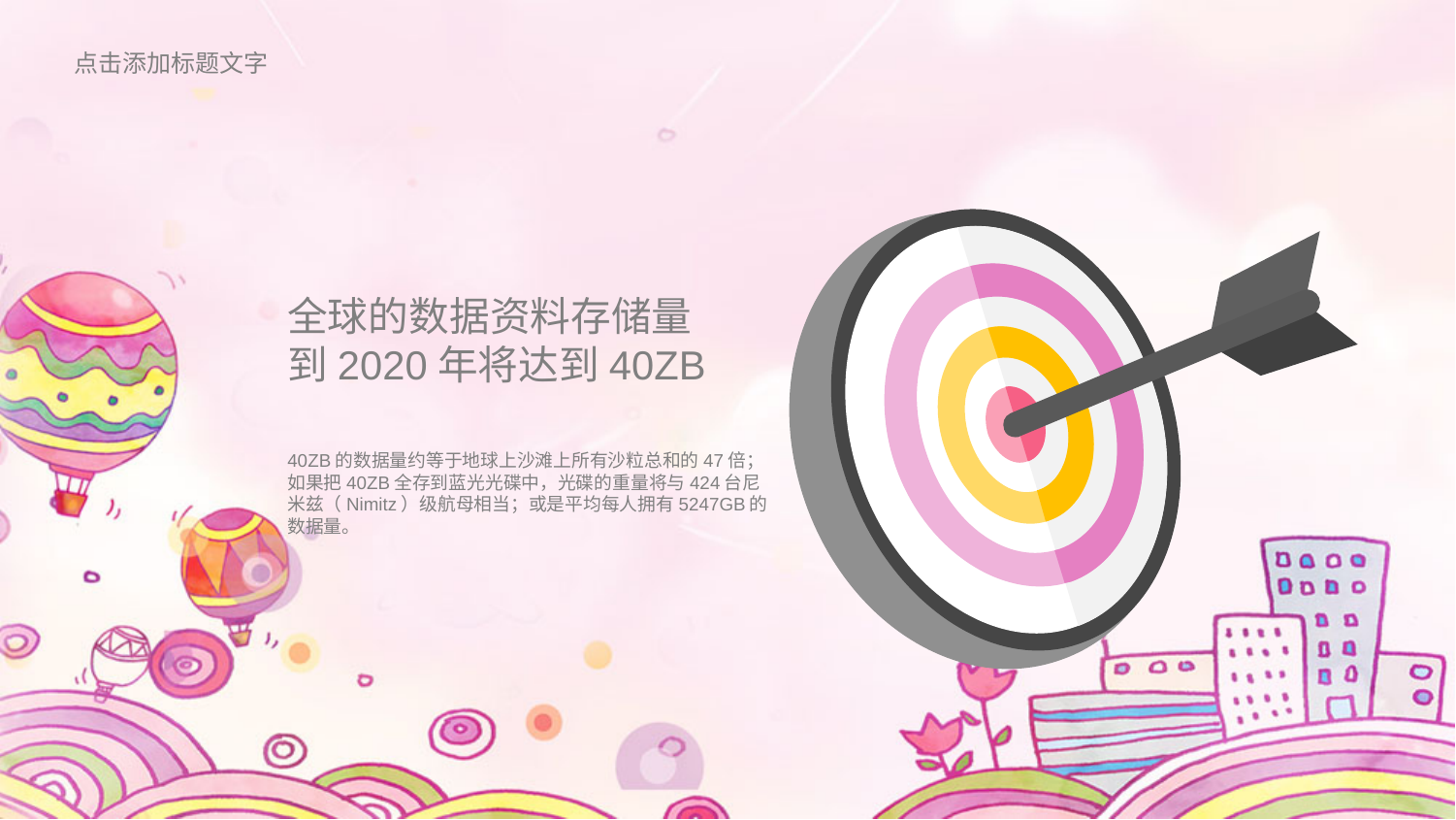

全球的数据资料存储量
到2020年将达到40ZB
40ZB的数据量约等于地球上沙滩上所有沙粒总和的47倍；如果把40ZB全存到蓝光光碟中，光碟的重量将与424台尼米兹（Nimitz）级航母相当；或是平均每人拥有5247GB的数据量。